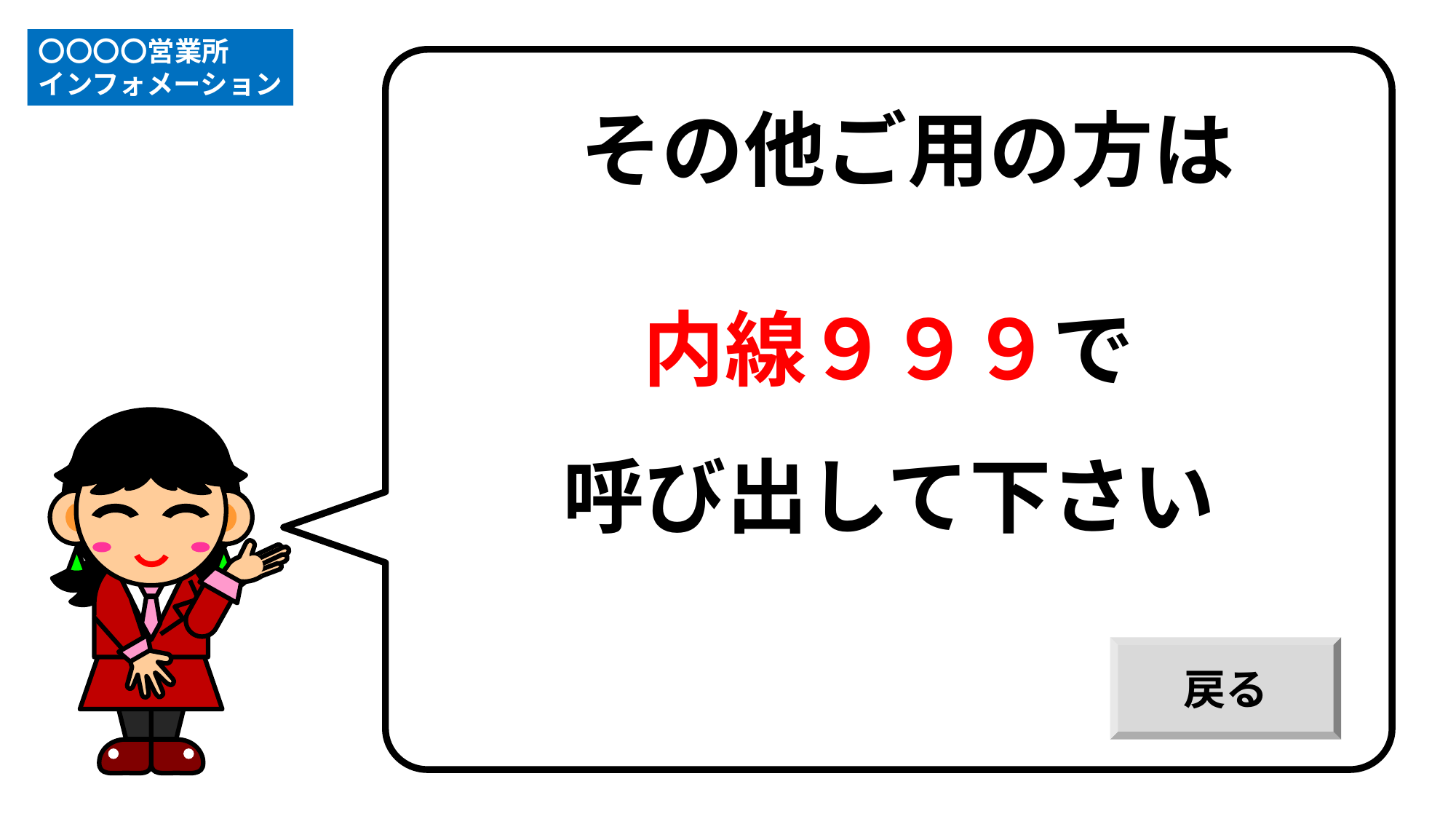

〇〇〇〇営業所
インフォメーション

その他ご用の方は
内線９９９で
呼び出して下さい

戻る